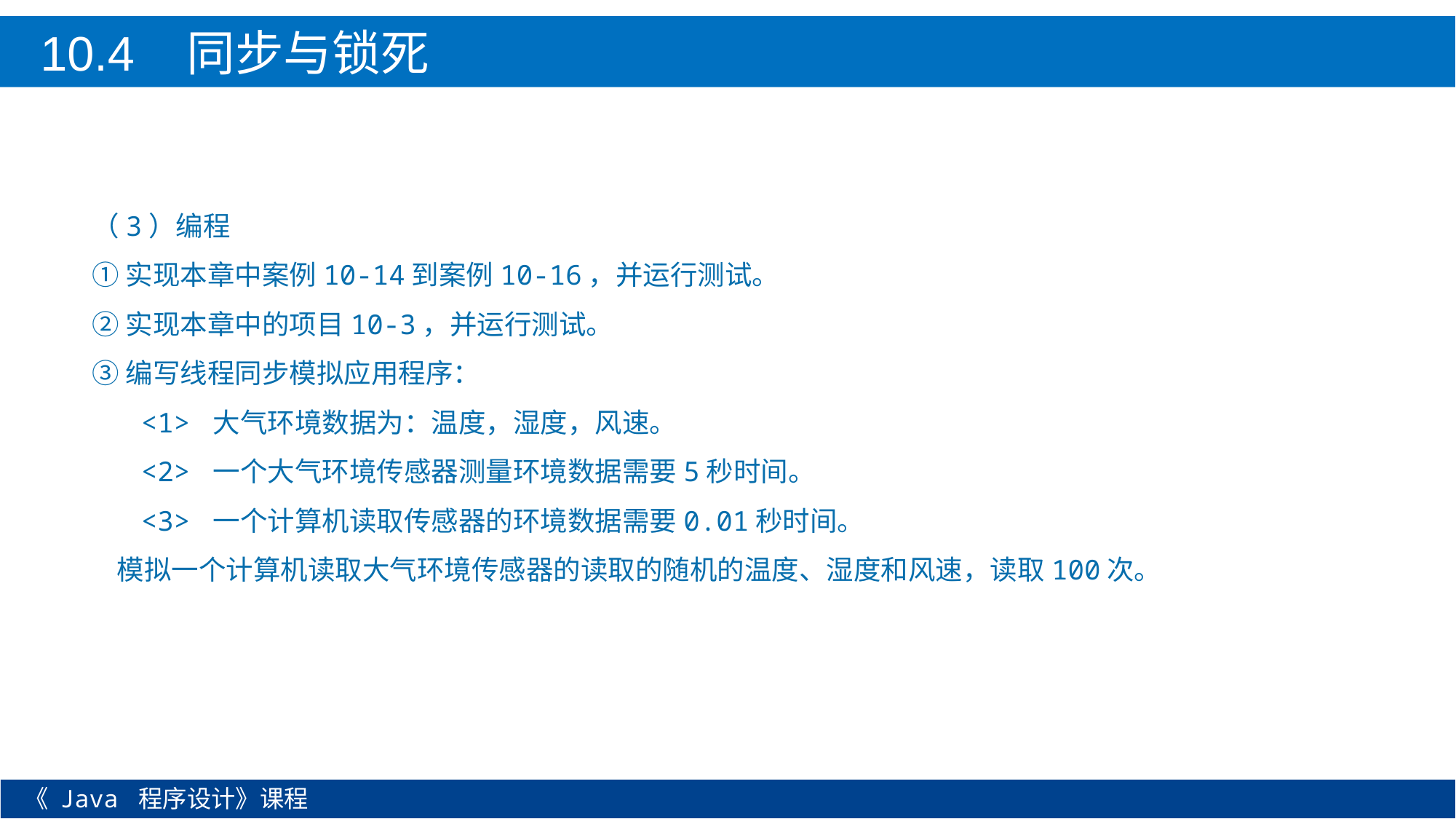

10.4   同步与锁死
（3）编程
①实现本章中案例10-14到案例10-16，并运行测试。
②实现本章中的项目10-3，并运行测试。
③编写线程同步模拟应用程序：
   <1> 大气环境数据为：温度，湿度，风速。
   <2> 一个大气环境传感器测量环境数据需要5秒时间。
   <3> 一个计算机读取传感器的环境数据需要0.01秒时间。
   模拟一个计算机读取大气环境传感器的读取的随机的温度、湿度和风速，读取100次。
《 Java 程序设计》课程